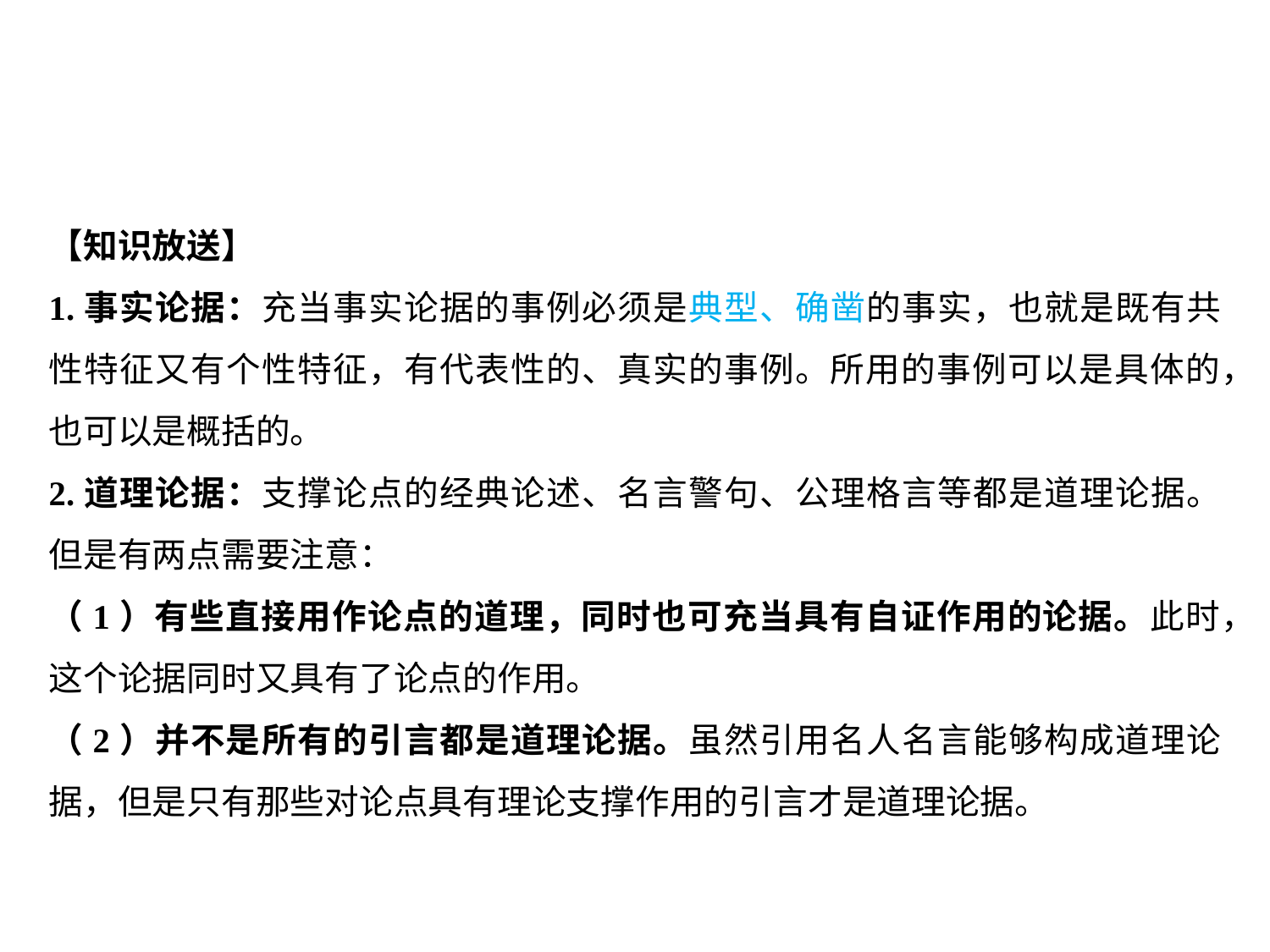

【知识放送】
1.事实论据：充当事实论据的事例必须是典型、确凿的事实，也就是既有共性特征又有个性特征，有代表性的、真实的事例。所用的事例可以是具体的，也可以是概括的。
2.道理论据：支撑论点的经典论述、名言警句、公理格言等都是道理论据。但是有两点需要注意：
（1）有些直接用作论点的道理，同时也可充当具有自证作用的论据。此时，这个论据同时又具有了论点的作用。
（2）并不是所有的引言都是道理论据。虽然引用名人名言能够构成道理论据，但是只有那些对论点具有理论支撑作用的引言才是道理论据。